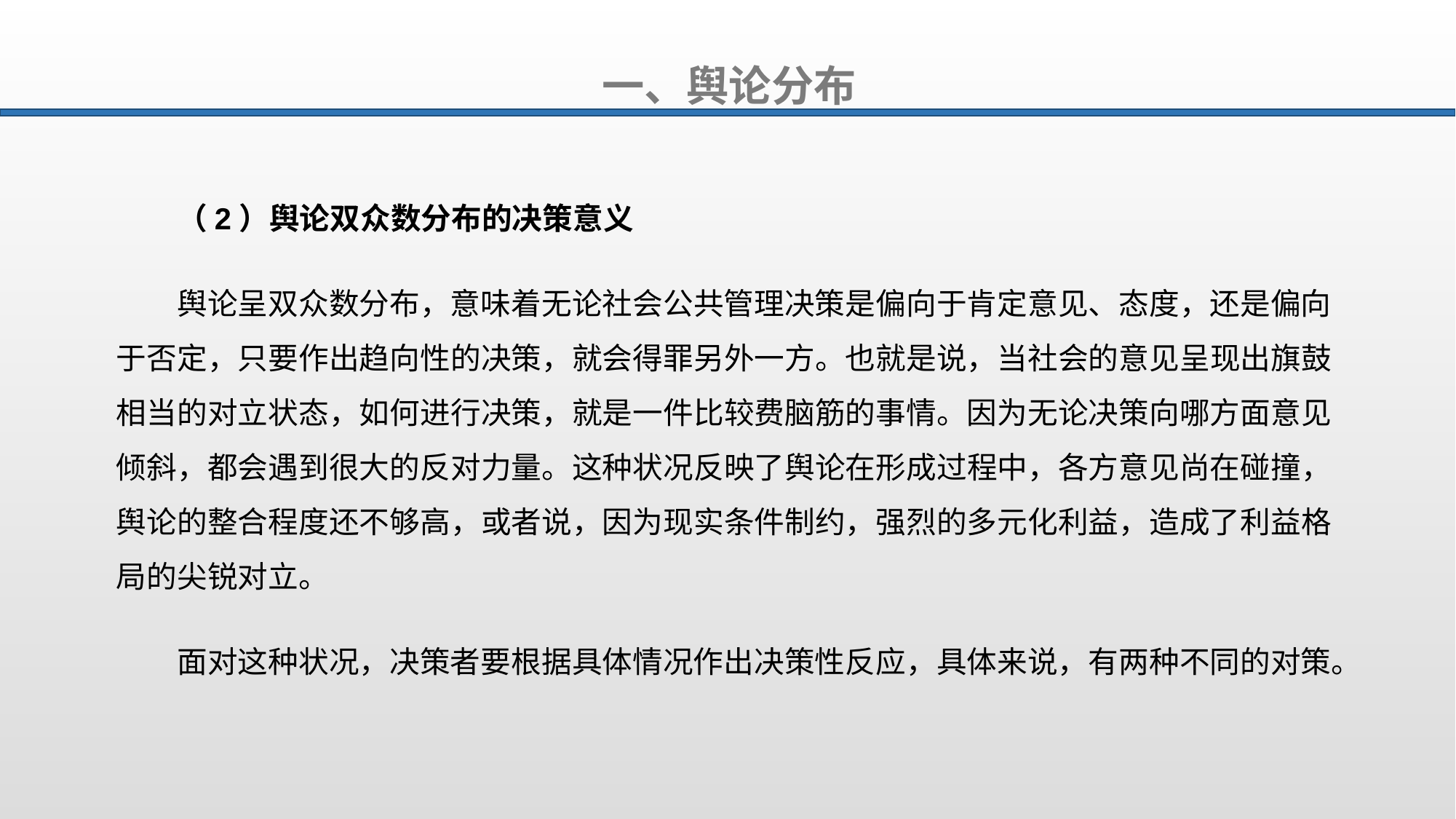

一、舆论分布

（2）舆论双众数分布的决策意义
舆论呈双众数分布，意味着无论社会公共管理决策是偏向于肯定意见、态度，还是偏向于否定，只要作出趋向性的决策，就会得罪另外一方。也就是说，当社会的意见呈现出旗鼓相当的对立状态，如何进行决策，就是一件比较费脑筋的事情。因为无论决策向哪方面意见倾斜，都会遇到很大的反对力量。这种状况反映了舆论在形成过程中，各方意见尚在碰撞，舆论的整合程度还不够高，或者说，因为现实条件制约，强烈的多元化利益，造成了利益格局的尖锐对立。
面对这种状况，决策者要根据具体情况作出决策性反应，具体来说，有两种不同的对策。